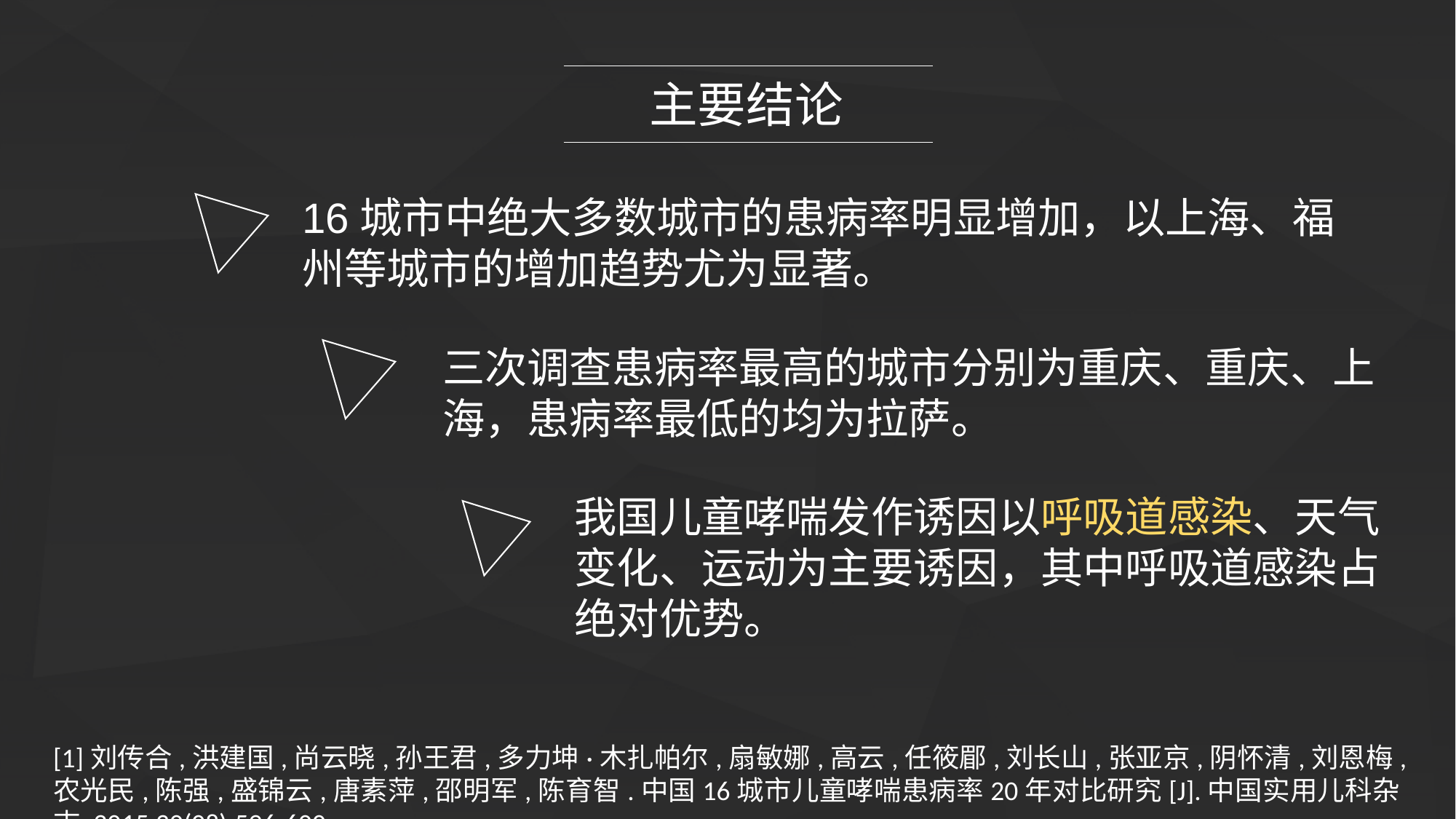

主要结论
16城市中绝大多数城市的患病率明显增加，以上海、福州等城市的增加趋势尤为显著。

三次调查患病率最高的城市分别为重庆、重庆、上海，患病率最低的均为拉萨。

我国儿童哮喘发作诱因以呼吸道感染、天气变化、运动为主要诱因，其中呼吸道感染占绝对优势。

[1]刘传合,洪建国,尚云晓,孙王君,多力坤·木扎帕尔,扇敏娜,高云,任筱郿,刘长山,张亚京,阴怀清,刘恩梅,农光民,陈强,盛锦云,唐素萍,邵明军,陈育智.中国16城市儿童哮喘患病率20年对比研究[J].中国实用儿科杂志,2015,30(08):596-600.